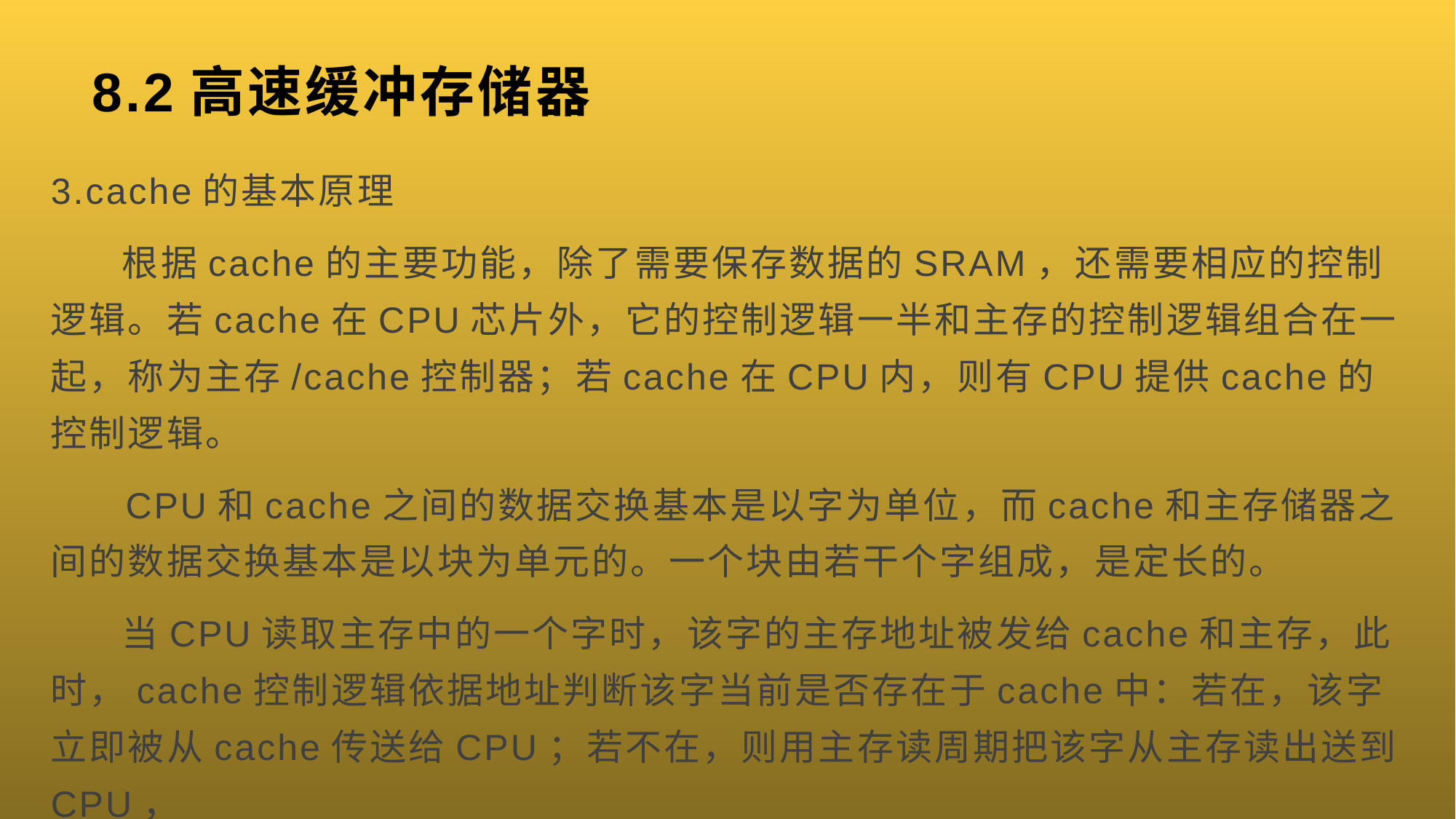

# 8.2高速缓冲存储器
3.cache的基本原理
      根据cache的主要功能，除了需要保存数据的SRAM，还需要相应的控制逻辑。若cache在CPU芯片外，它的控制逻辑一半和主存的控制逻辑组合在一起，称为主存/cache控制器；若cache在CPU内，则有CPU提供cache的控制逻辑。
      CPU和cache之间的数据交换基本是以字为单位，而cache和主存储器之间的数据交换基本是以块为单元的。一个块由若干个字组成，是定长的。
      当CPU读取主存中的一个字时，该字的主存地址被发给cache和主存，此时，cache控制逻辑依据地址判断该字当前是否存在于cache中：若在，该字立即被从cache传送给CPU；若不在，则用主存读周期把该字从主存读出送到CPU，